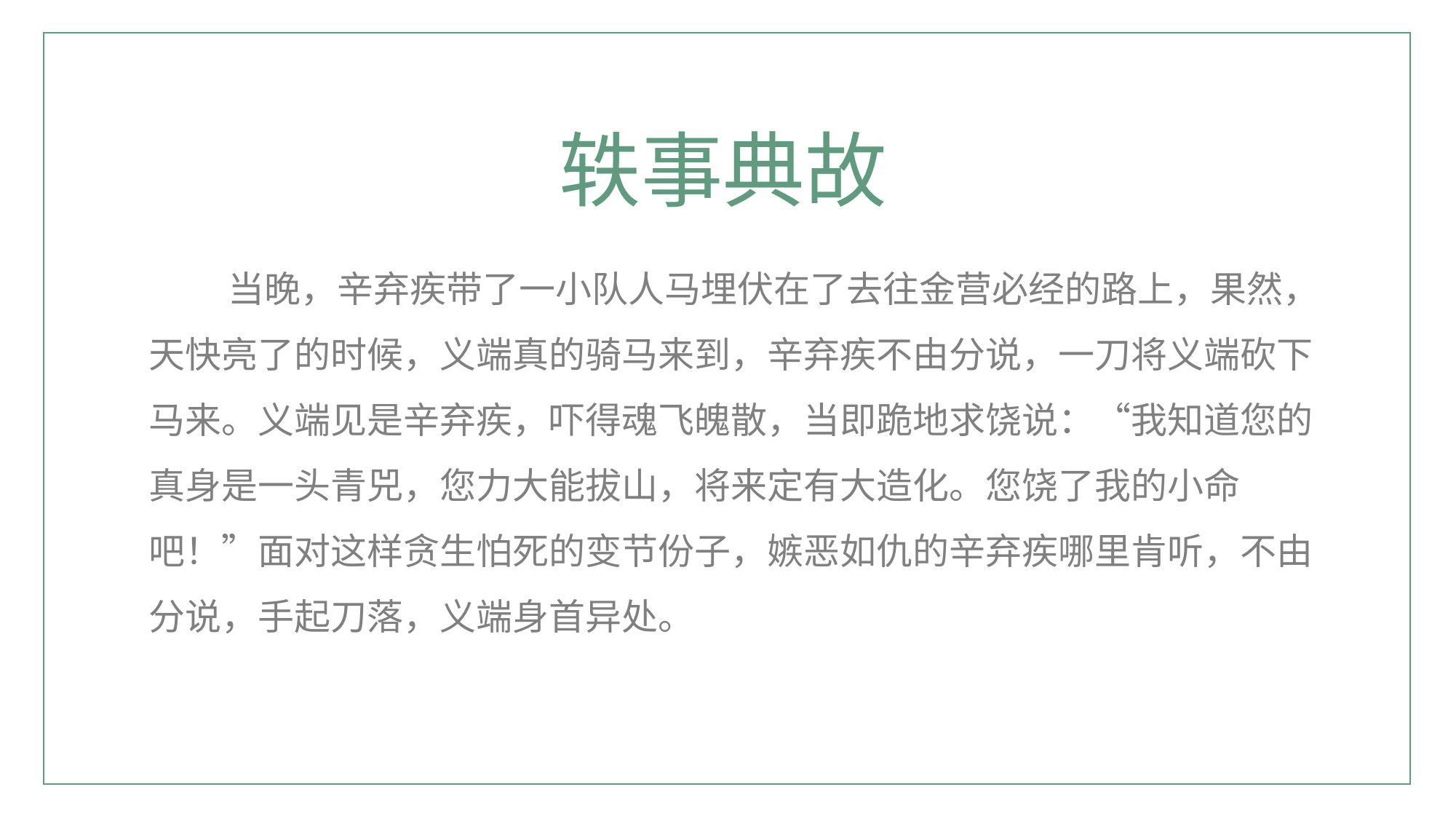

轶事典故
  当晚，辛弃疾带了一小队人马埋伏在了去往金营必经的路上，果然，天快亮了的时候，义端真的骑马来到，辛弃疾不由分说，一刀将义端砍下马来。义端见是辛弃疾，吓得魂飞魄散，当即跪地求饶说：“我知道您的真身是一头青兕，您力大能拔山，将来定有大造化。您饶了我的小命吧！”面对这样贪生怕死的变节份子，嫉恶如仇的辛弃疾哪里肯听，不由分说，手起刀落，义端身首异处。